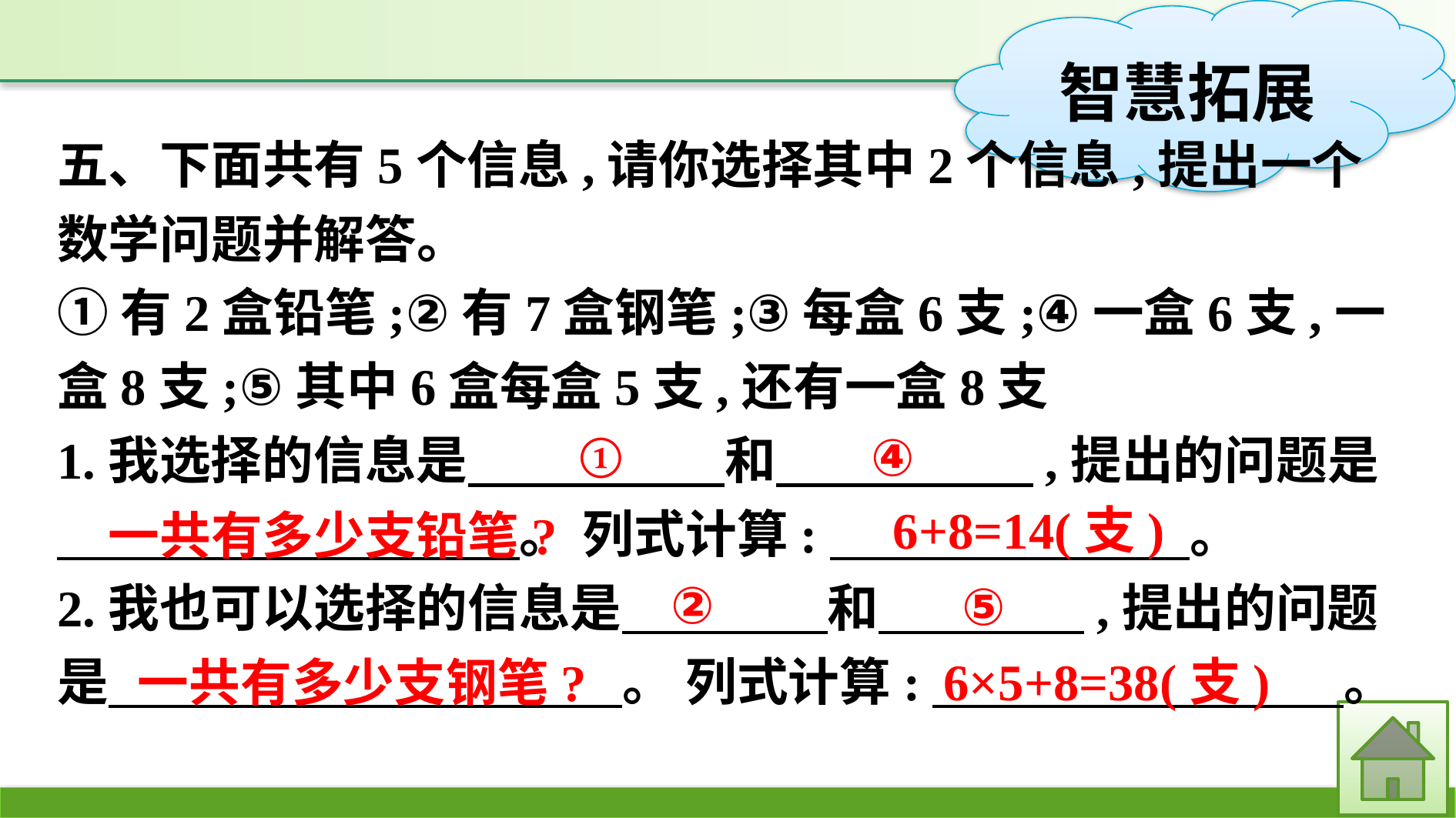

五、下面共有5个信息,请你选择其中2个信息,提出一个数学问题并解答。
①有2盒铅笔;②有7盒钢笔;③每盒6支;④一盒6支,一盒8支;⑤其中6盒每盒5支,还有一盒8支
1.我选择的信息是　　　　　和　　　　　,提出的问题是　　　　　　　　　。 列式计算:　　　　　　　。
2.我也可以选择的信息是　　　　和　　　　,提出的问题是　　　　　　　　　　。 列式计算:　　　　　　　　。
①
④
6+8=14(支)
一共有多少支铅笔?
②
⑤
6×5+8=38(支)
一共有多少支钢笔?